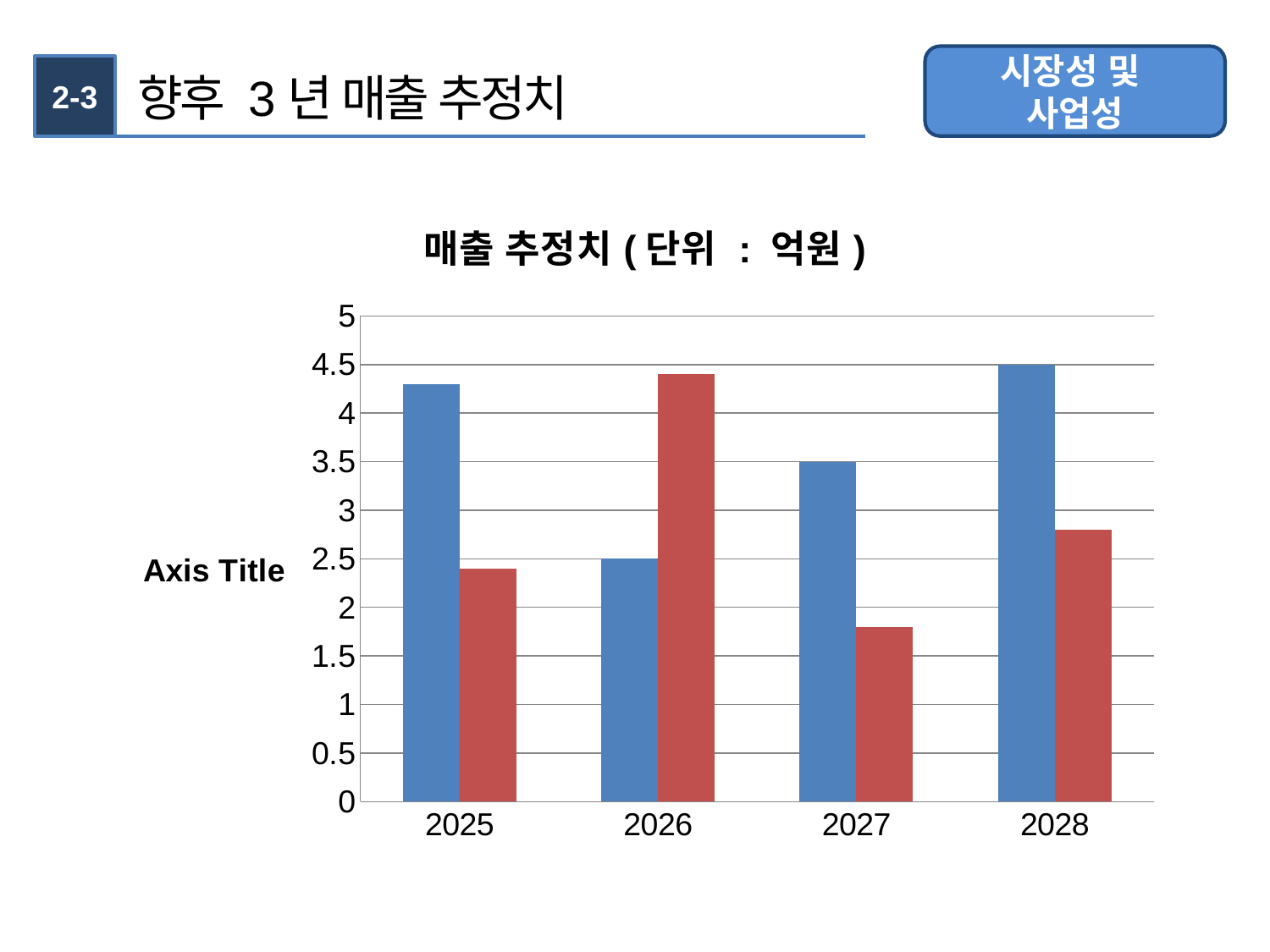

시장성 및
사업성
2-3
향후 3년 매출 추정치

### Chart: 매출 추정치(단위 : 억원)

| Category | 국내 | 세계 |
|---|---|---|
| 2025 | 4.3 | 2.4 |
| 2026 | 2.5 | 4.4 |
| 2027 | 3.5 | 1.8 |
| 2028 | 4.5 | 2.8 |